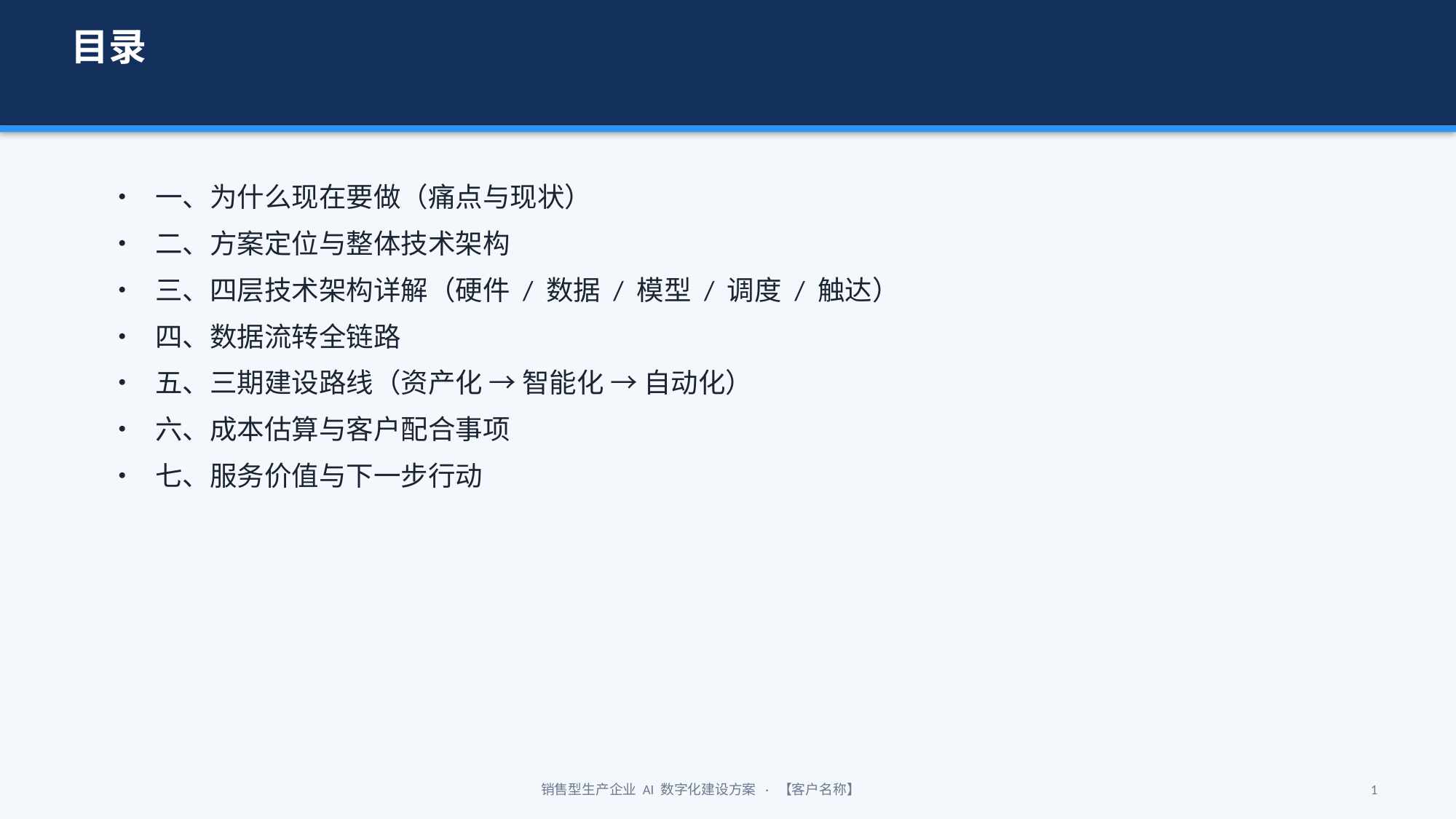

目录

•  一、为什么现在要做（痛点与现状）
•  二、方案定位与整体技术架构
•  三、四层技术架构详解（硬件 / 数据 / 模型 / 调度 / 触达）
•  四、数据流转全链路
•  五、三期建设路线（资产化 → 智能化 → 自动化）
•  六、成本估算与客户配合事项
•  七、服务价值与下一步行动
销售型生产企业 AI 数字化建设方案  ·  【客户名称】
1